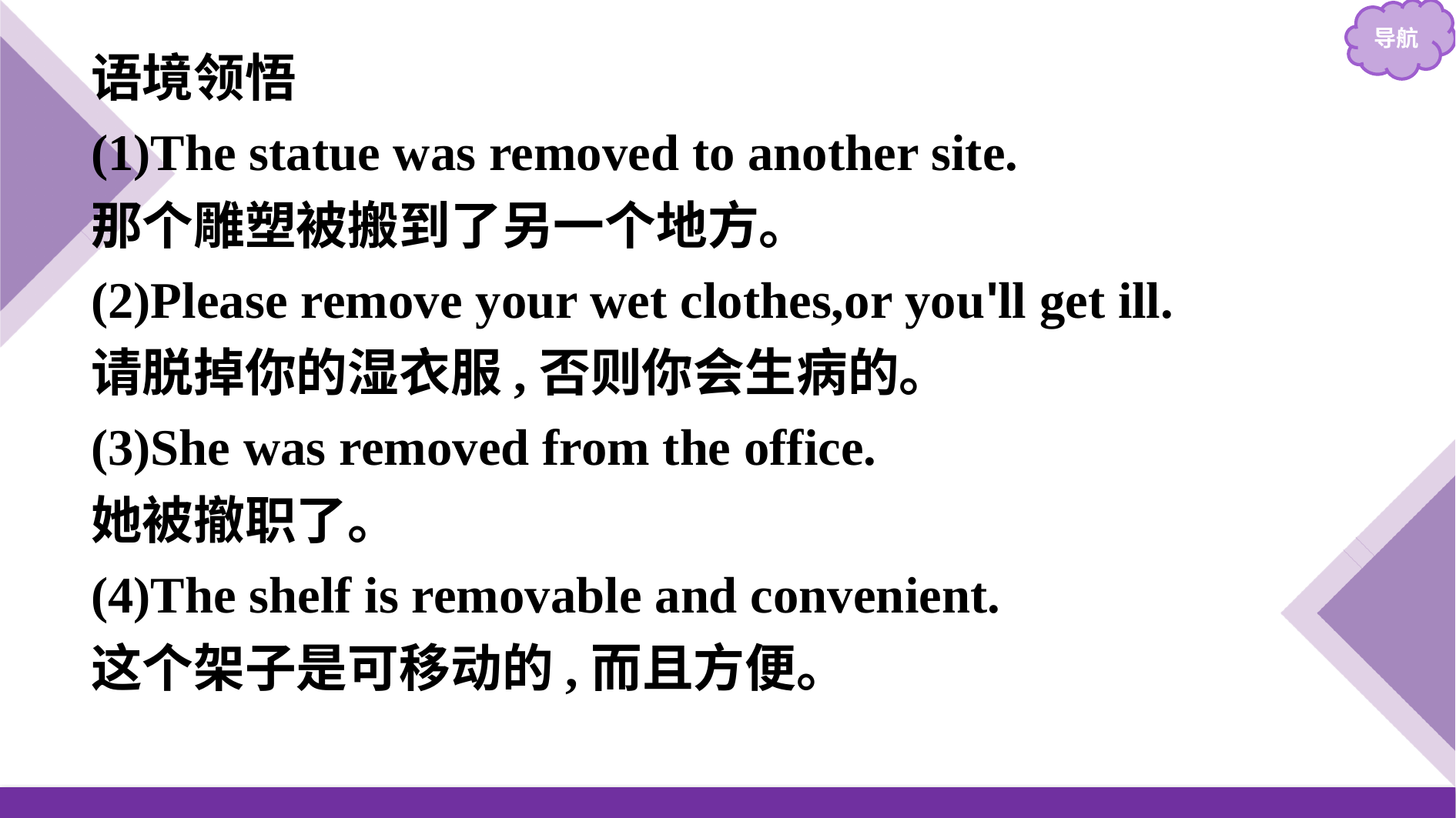

语境领悟
(1)The statue was removed to another site.
那个雕塑被搬到了另一个地方。
(2)Please remove your wet clothes,or you'll get ill.
请脱掉你的湿衣服,否则你会生病的。
(3)She was removed from the office.
她被撤职了。
(4)The shelf is removable and convenient.
这个架子是可移动的,而且方便。